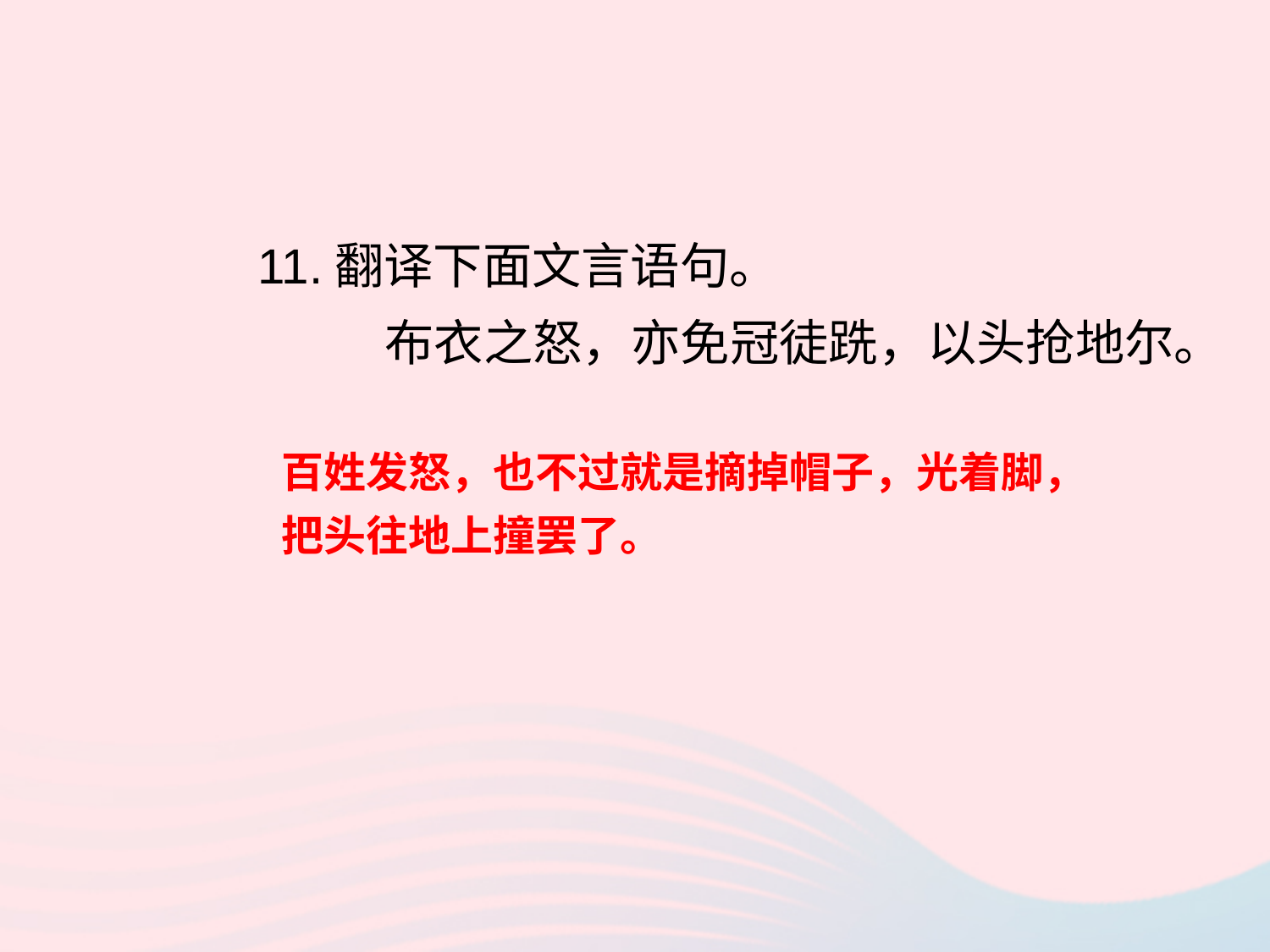

11.翻译下面文言语句。
	布衣之怒，亦免冠徒跣，以头抢地尔。
百姓发怒，也不过就是摘掉帽子，光着脚，把头往地上撞罢了。